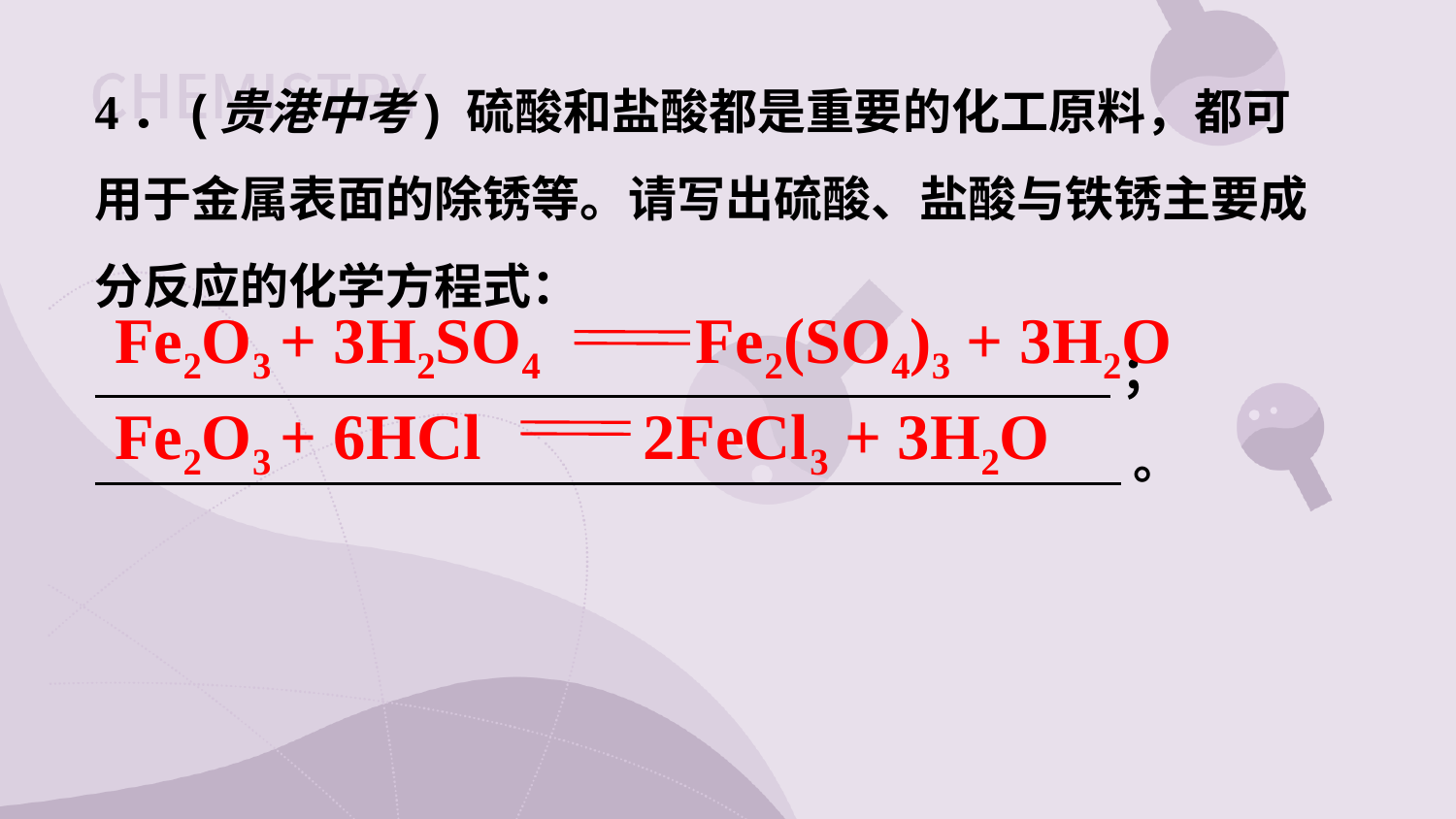

4．(贵港中考) 硫酸和盐酸都是重要的化工原料，都可用于金属表面的除锈等。请写出硫酸、盐酸与铁锈主要成分反应的化学方程式：
                                                                                             ；
                                                                                              。

Fe2O3 + 3H2SO4          Fe2(SO4)3 + 3H2O
Fe2O3 + 6HCl          2FeCl3 + 3H2O